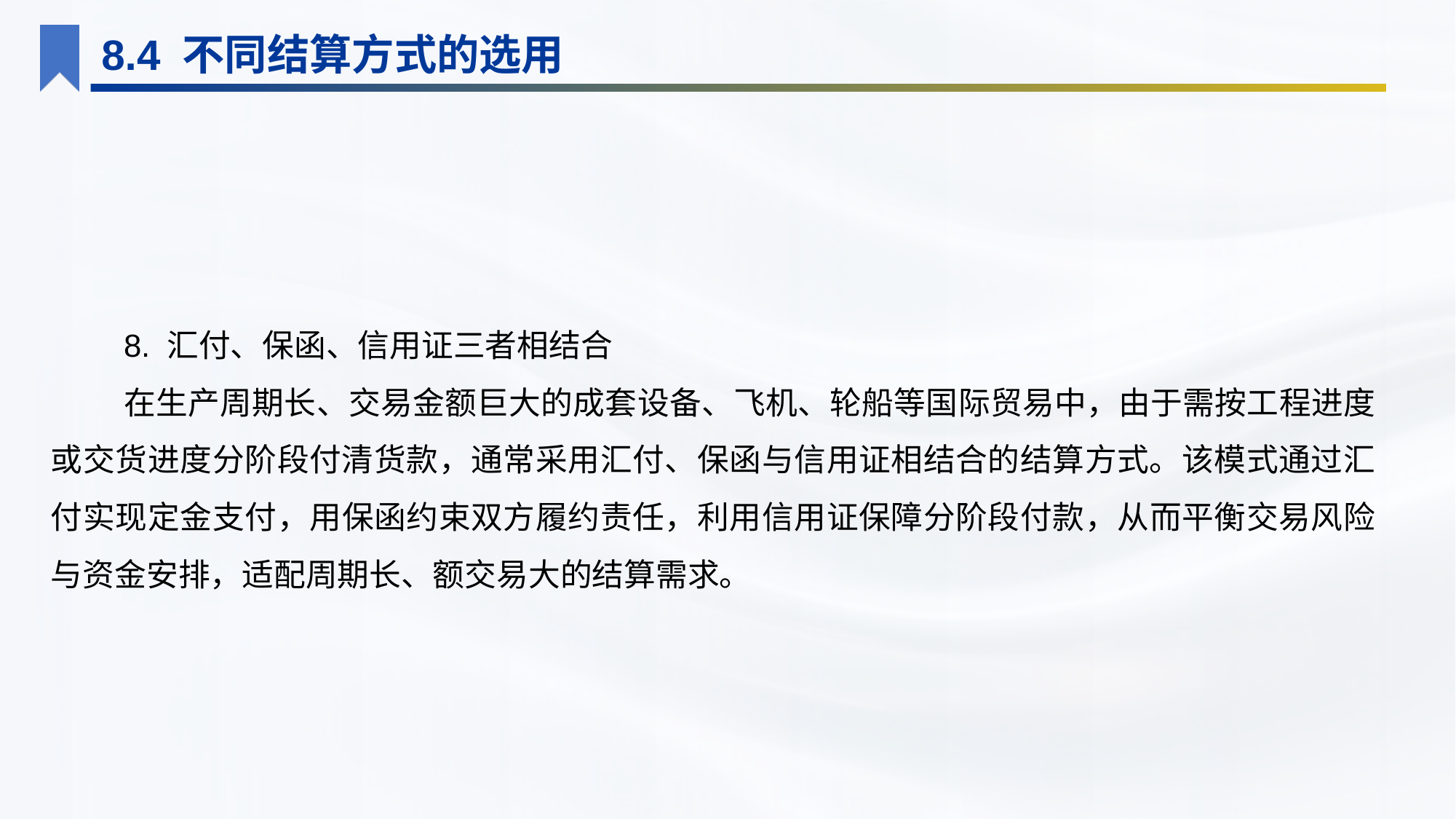

8.4 不同结算方式的选用
8. 汇付、保函、信用证三者相结合
在生产周期长、交易金额巨大的成套设备、飞机、轮船等国际贸易中，由于需按工程进度或交货进度分阶段付清货款，通常采用汇付、保函与信用证相结合的结算方式。该模式通过汇付实现定金支付，用保函约束双方履约责任，利用信用证保障分阶段付款，从而平衡交易风险与资金安排，适配周期长、额交易大的结算需求。